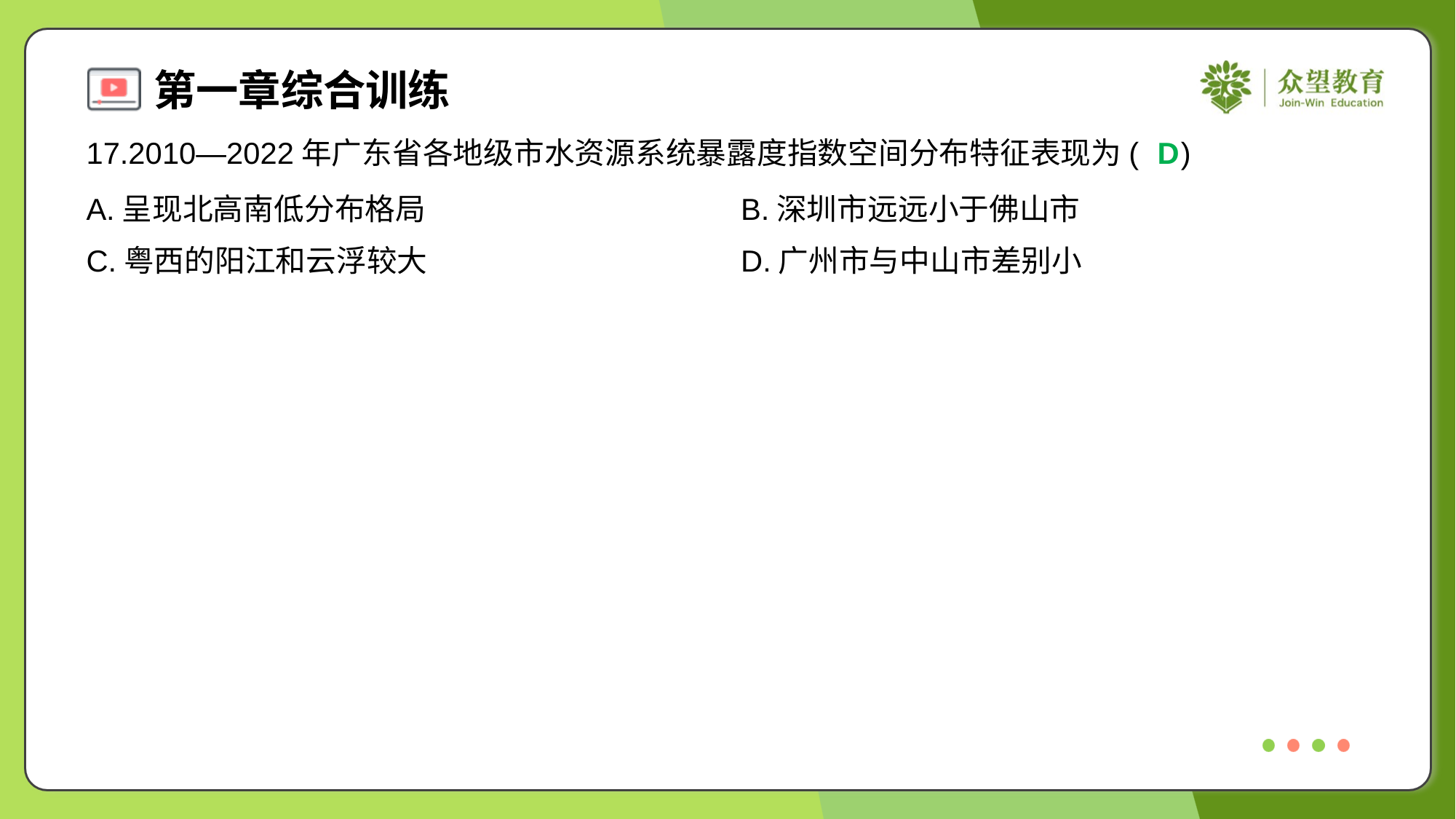

17.2010—2022年广东省各地级市水资源系统暴露度指数空间分布特征表现为(     )
D
A.呈现北高南低分布格局	B.深圳市远远小于佛山市
C.粤西的阳江和云浮较大	D.广州市与中山市差别小